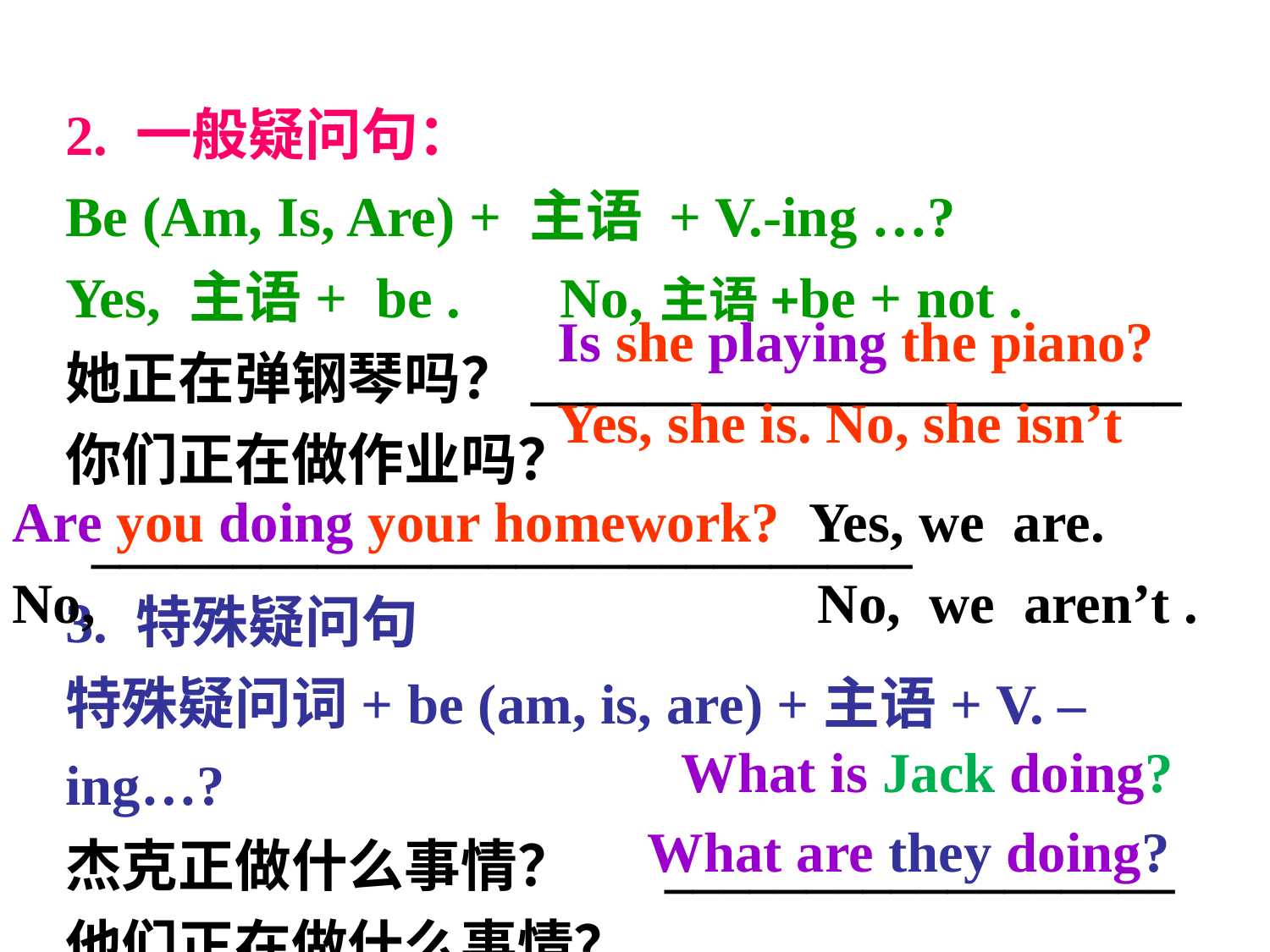

2. 一般疑问句：
Be (Am, Is, Are) + 主语 + V.-ing …?
Yes, 主语+  be .       No, 主语+be + not .
她正在弹钢琴吗？_______________________
你们正在做作业吗？
 _____________________________
3. 特殊疑问句
特殊疑问词+ be (am, is, are) +主语+ V. –ing…?
杰克正做什么事情？      __________________
他们正在做什么事情？ ____________________
Is she playing the piano?
Yes, she is. No, she isn’t
Are you doing your homework?  Yes, we  are.         No,                                                   No,  we  aren’t .
 What is Jack doing?
What are they doing?